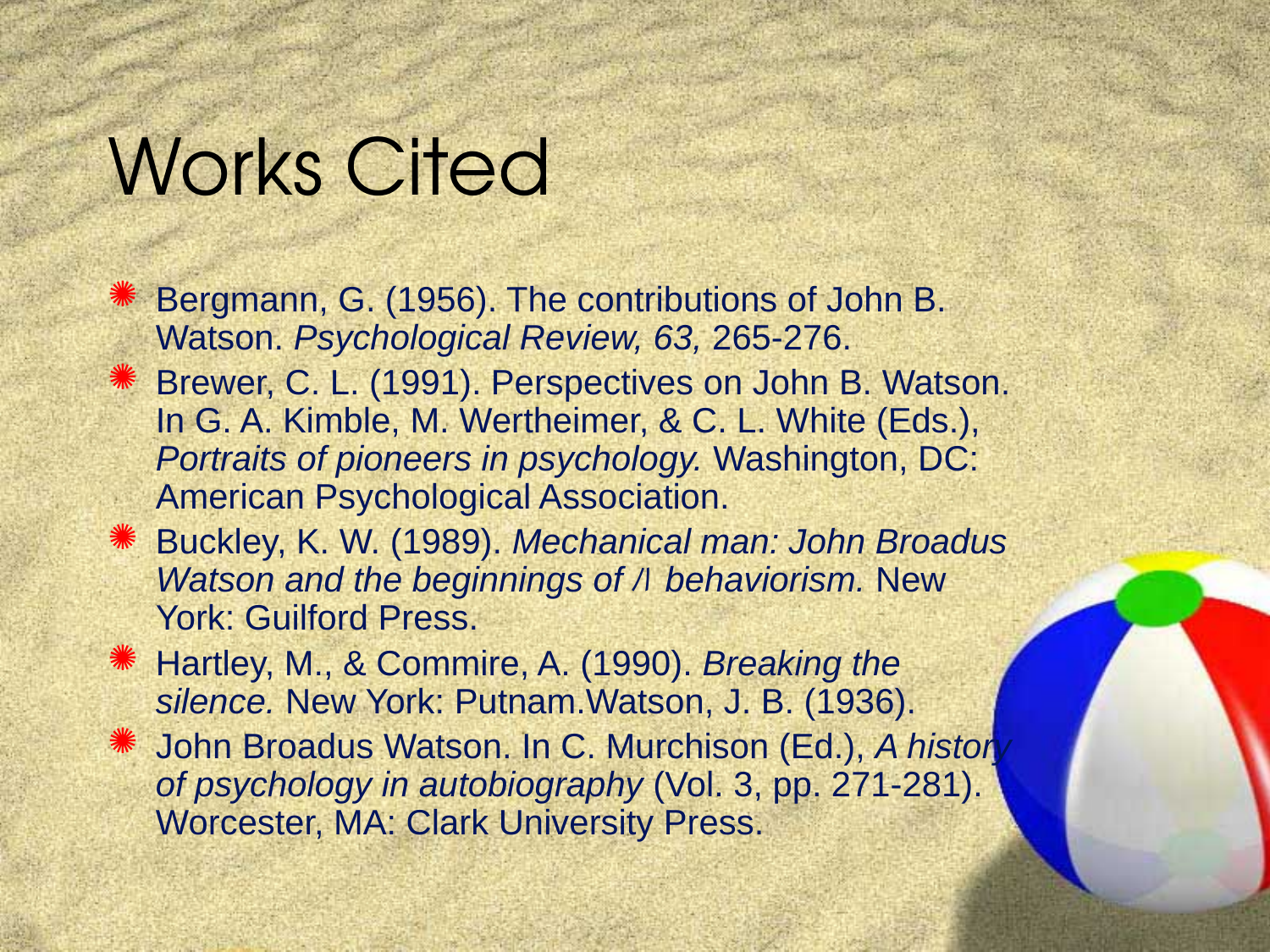

# Works Cited
Bergmann, G. (1956). The contributions of John B. Watson. Psychological Review, 63, 265-276.
Brewer, C. L. (1991). Perspectives on John B. Watson. In G. A. Kimble, M. Wertheimer, & C. L. White (Eds.), Portraits of pioneers in psychology. Washington, DC: American Psychological Association.
Buckley, K. W. (1989). Mechanical man: John Broadus Watson and the beginnings ofﾊ behaviorism. New York: Guilford Press.
Hartley, M., & Commire, A. (1990). Breaking the silence. New York: Putnam.Watson, J. B. (1936).
John Broadus Watson. In C. Murchison (Ed.), A history of psychology in autobiography (Vol. 3, pp. 271-281). Worcester, MA: Clark University Press.